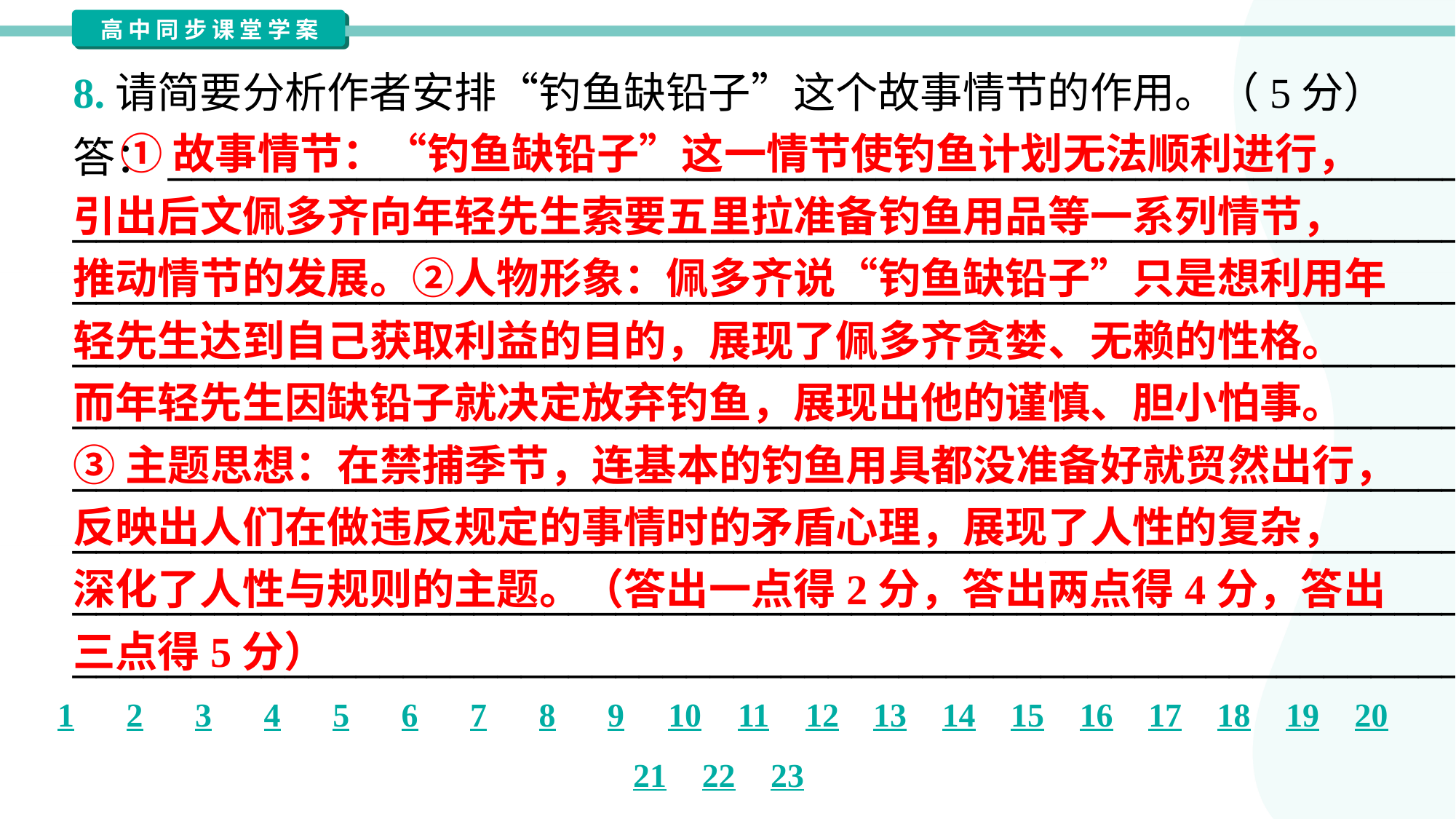

8.请简要分析作者安排“钓鱼缺铅子”这个故事情节的作用。（5分）
     ①故事情节：“钓鱼缺铅子”这一情节使钓鱼计划无法顺利进行，
引出后文佩多齐向年轻先生索要五里拉准备钓鱼用品等一系列情节，
推动情节的发展。②人物形象：佩多齐说“钓鱼缺铅子”只是想利用年
轻先生达到自己获取利益的目的，展现了佩多齐贪婪、无赖的性格。
而年轻先生因缺铅子就决定放弃钓鱼，展现出他的谨慎、胆小怕事。
③主题思想：在禁捕季节，连基本的钓鱼用具都没准备好就贸然出行，
反映出人们在做违反规定的事情时的矛盾心理，展现了人性的复杂，
深化了人性与规则的主题。（答出一点得2分，答出两点得4分，答出
三点得5分）
答：_________________________________________________________
_____________________________________________________________
_____________________________________________________________
_____________________________________________________________
_____________________________________________________________
_____________________________________________________________
_____________________________________________________________
_____________________________________________________________
_____________________________________________________________